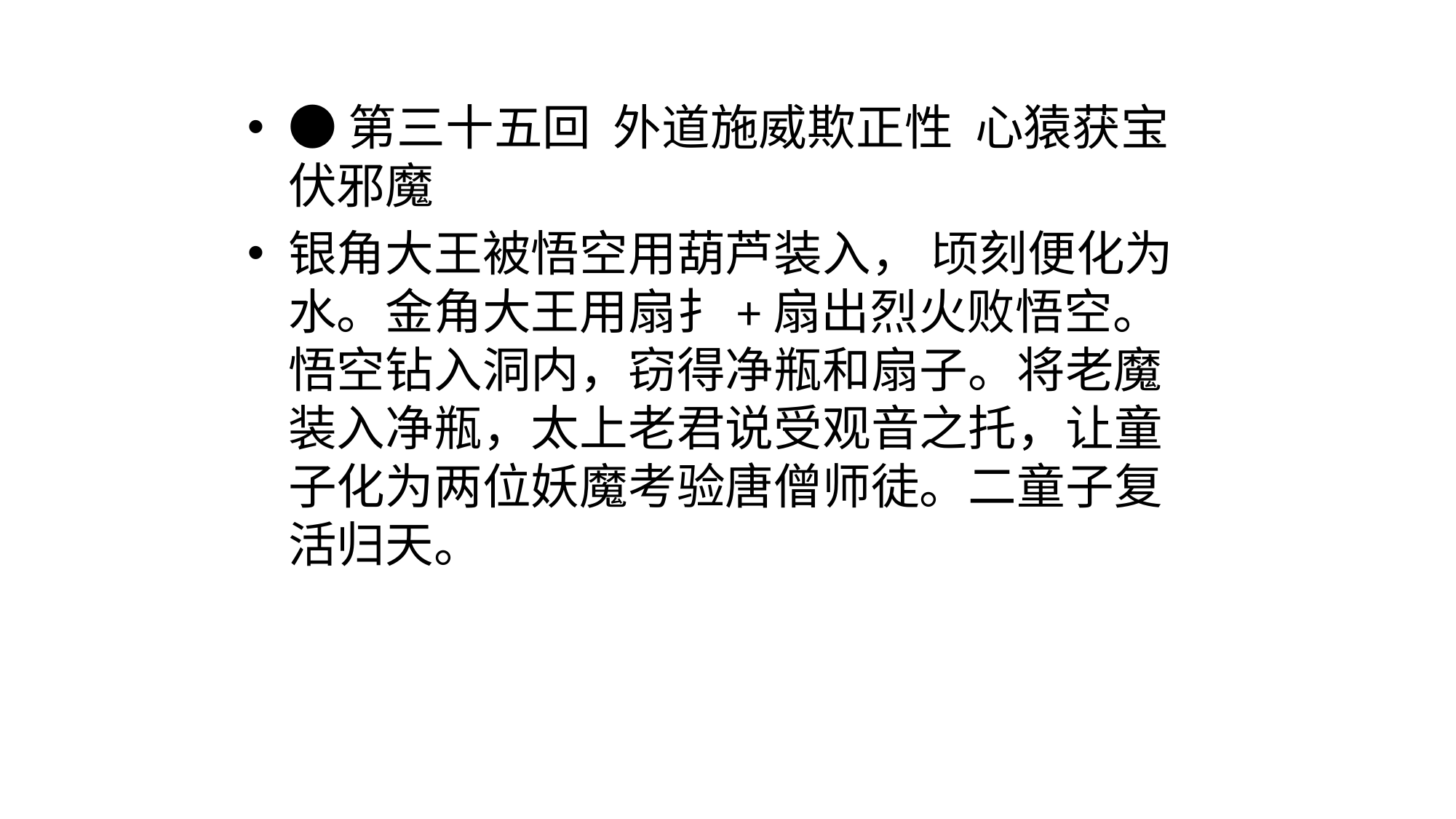

#
●第三十五回  外道施威欺正性  心猿获宝伏邪魔
银角大王被悟空用葫芦装入， 顷刻便化为水。金角大王用扇扌+扇出烈火败悟空。悟空钻入洞内，窃得净瓶和扇子。将老魔装入净瓶，太上老君说受观音之托，让童子化为两位妖魔考验唐僧师徒。二童子复活归天。